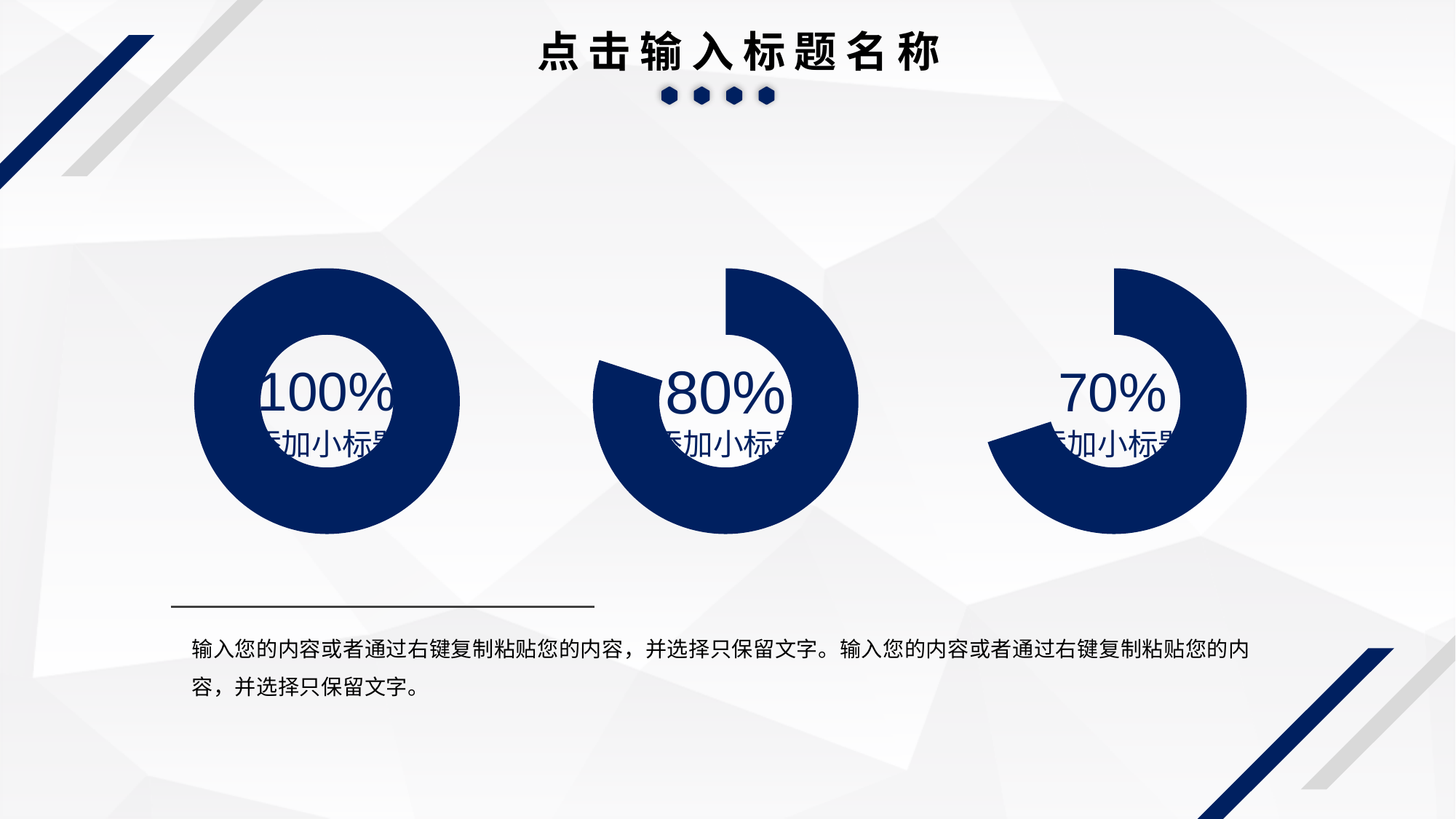

点击输入标题名称

### Chart

| Category | 数据 |
|---|---|
| A | 1.0 |
| B | 0.0 |
100%
添加小标题

### Chart

| Category | 数据 |
|---|---|
| A | 0.8 |
| B | 0.19999999999999996 |
80%
添加小标题

### Chart

| Category | 数据 |
|---|---|
| A | 0.7 |
| B | 0.30000000000000004 |
70%
添加小标题
输入您的内容或者通过右键复制粘贴您的内容，并选择只保留文字。输入您的内容或者通过右键复制粘贴您的内容，并选择只保留文字。